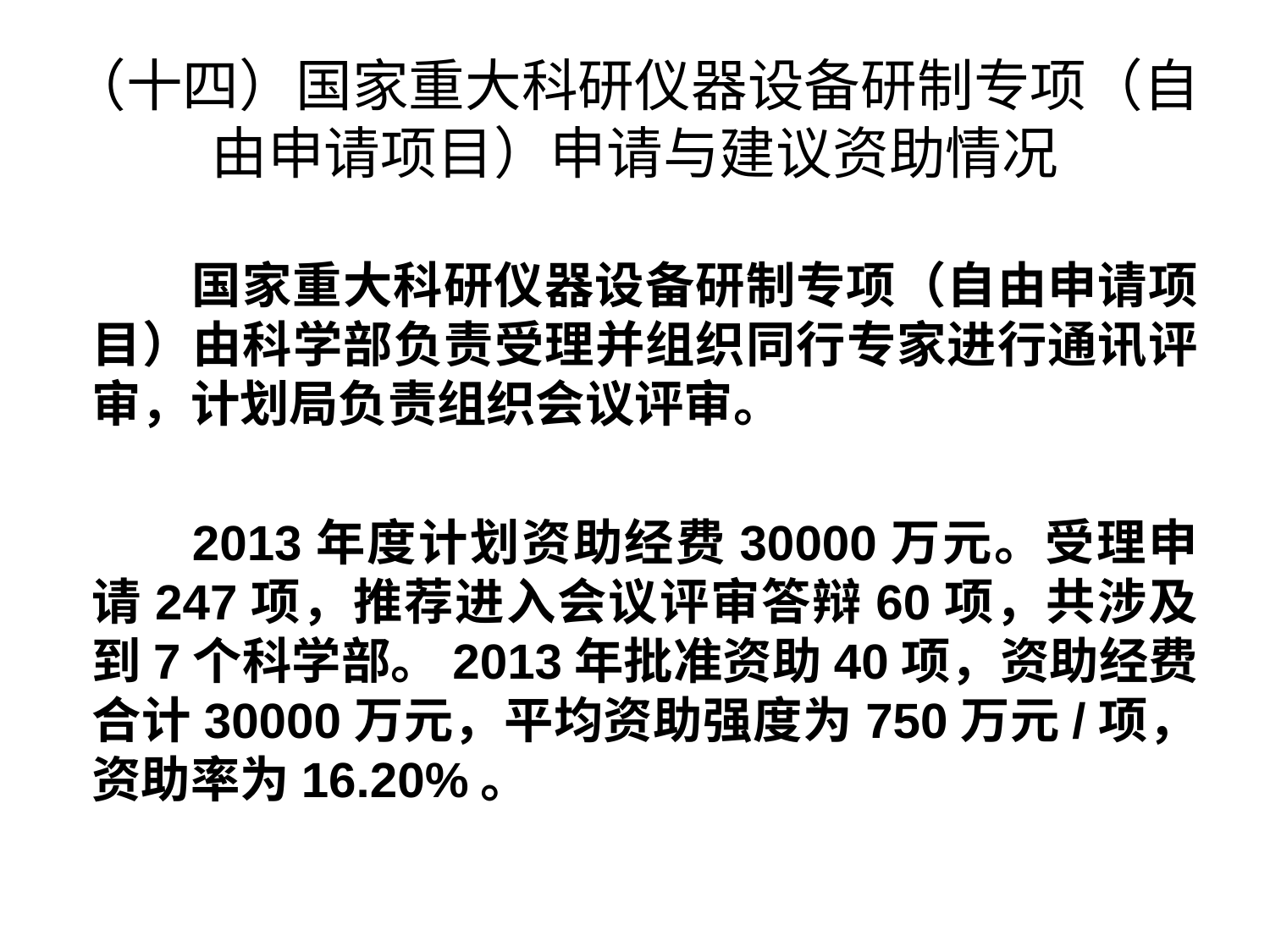

# （十四）国家重大科研仪器设备研制专项（自由申请项目）申请与建议资助情况
国家重大科研仪器设备研制专项（自由申请项目）由科学部负责受理并组织同行专家进行通讯评审，计划局负责组织会议评审。

2013年度计划资助经费30000万元。受理申请247项，推荐进入会议评审答辩60项，共涉及到7个科学部。2013年批准资助40项，资助经费合计30000万元，平均资助强度为750万元/项，资助率为16.20%。